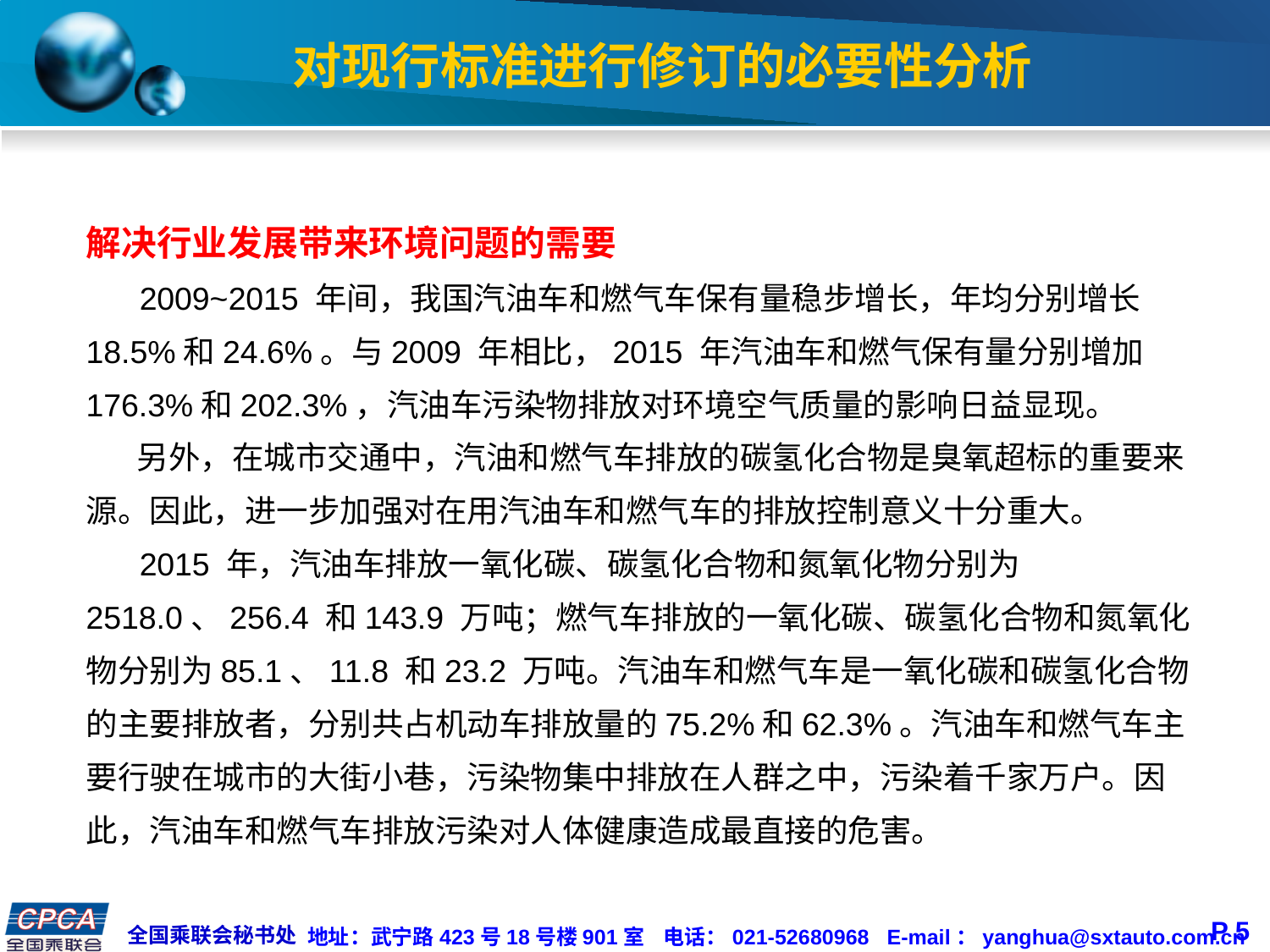

# 对现行标准进行修订的必要性分析
解决行业发展带来环境问题的需要
      2009~2015 年间，我国汽油车和燃气车保有量稳步增长，年均分别增长18.5%和24.6%。与2009 年相比，2015 年汽油车和燃气保有量分别增加176.3%和202.3%，汽油车污染物排放对环境空气质量的影响日益显现。
      另外，在城市交通中，汽油和燃气车排放的碳氢化合物是臭氧超标的重要来源。因此，进一步加强对在用汽油车和燃气车的排放控制意义十分重大。
      2015 年，汽油车排放一氧化碳、碳氢化合物和氮氧化物分别为2518.0、256.4 和143.9 万吨；燃气车排放的一氧化碳、碳氢化合物和氮氧化物分别为85.1、11.8 和23.2 万吨。汽油车和燃气车是一氧化碳和碳氢化合物的主要排放者，分别共占机动车排放量的75.2%和62.3%。汽油车和燃气车主要行驶在城市的大街小巷，污染物集中排放在人群之中，污染着千家万户。因此，汽油车和燃气车排放污染对人体健康造成最直接的危害。